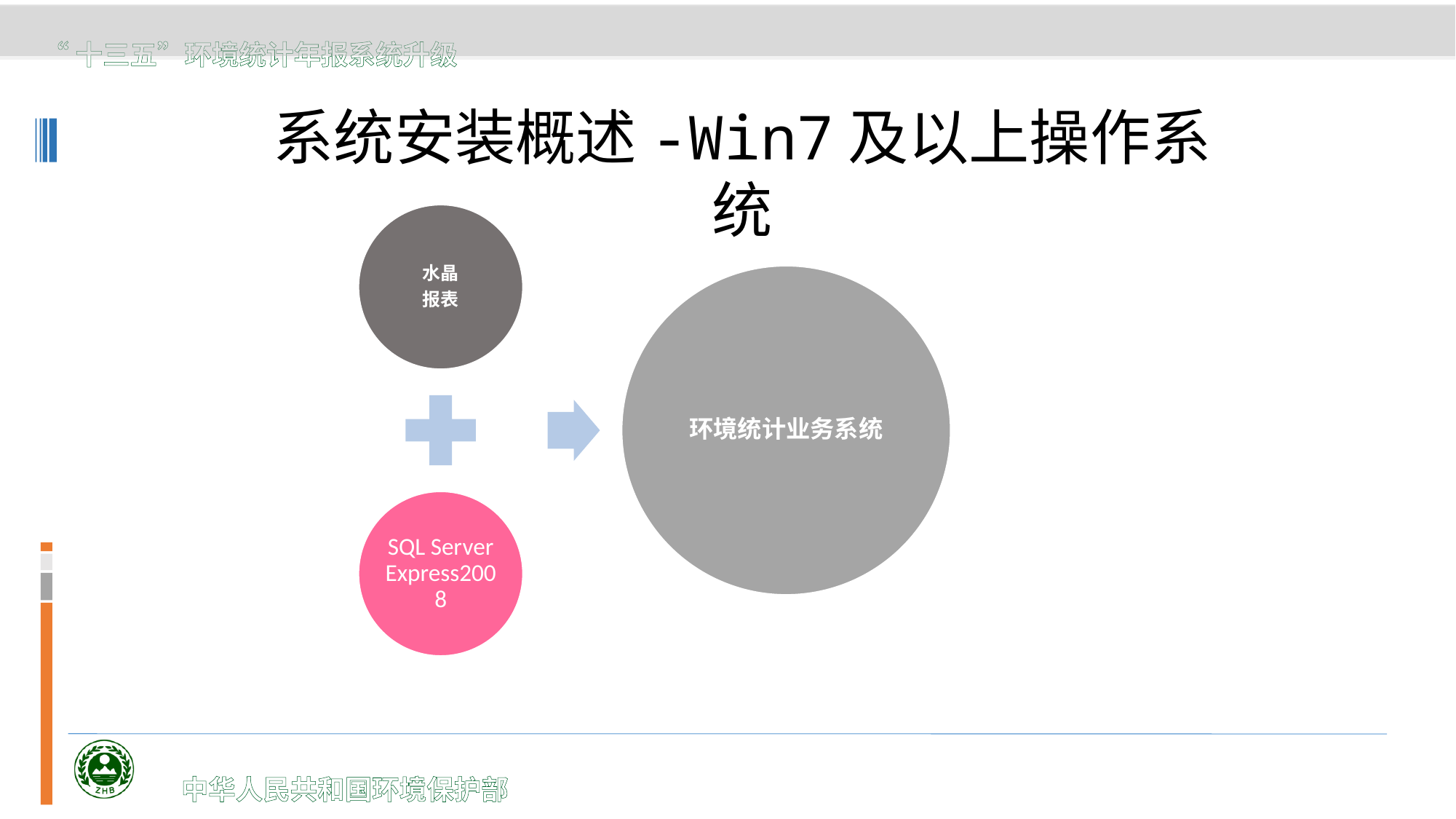

系统安装概述-Win7及以上操作系统
水晶
报表

SQL Server Express2008

环境统计业务系统